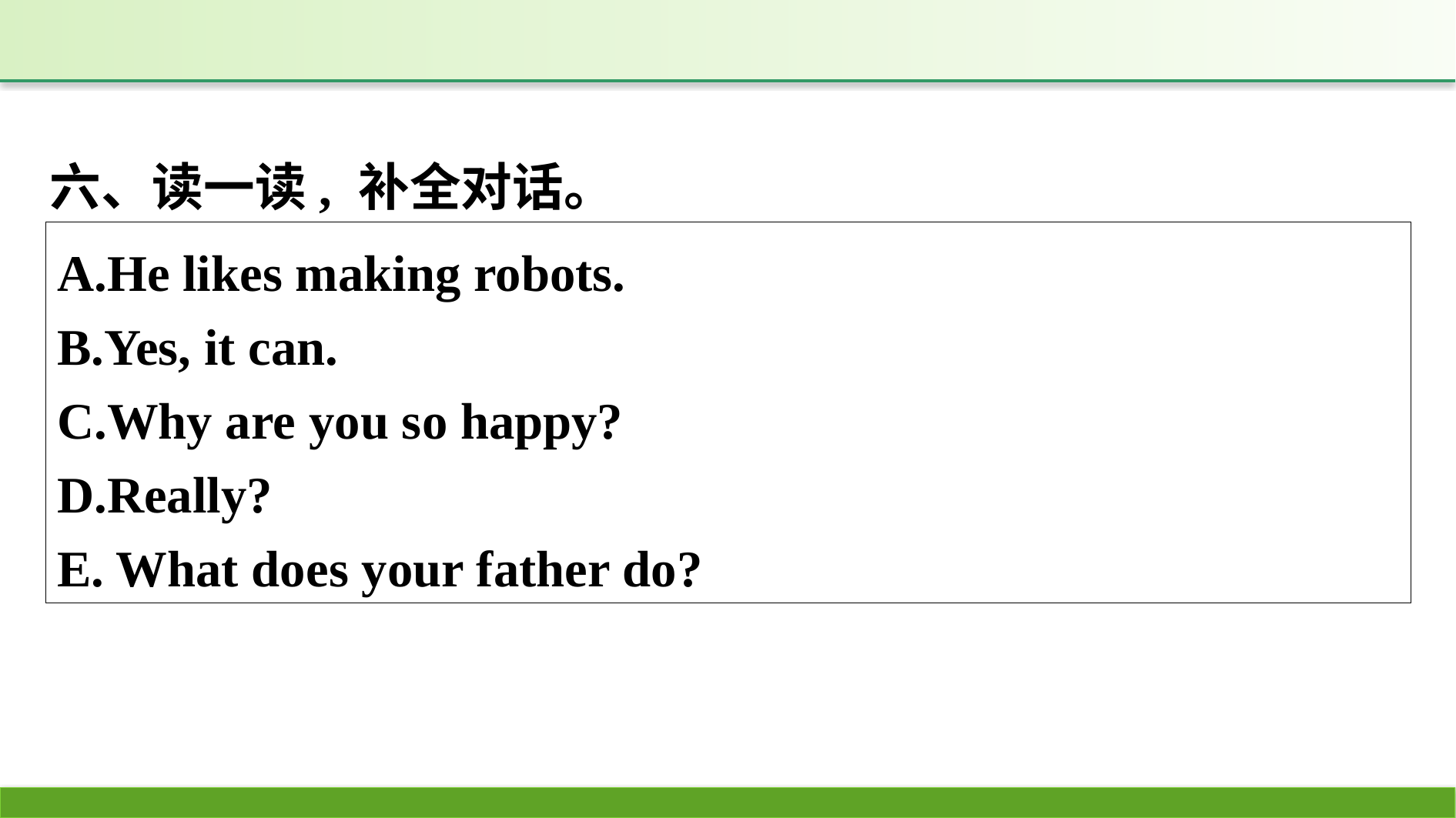

六、读一读, 补全对话。
A.He likes making robots.
B.Yes, it can.
C.Why are you so happy?
D.Really?
E. What does your father do?